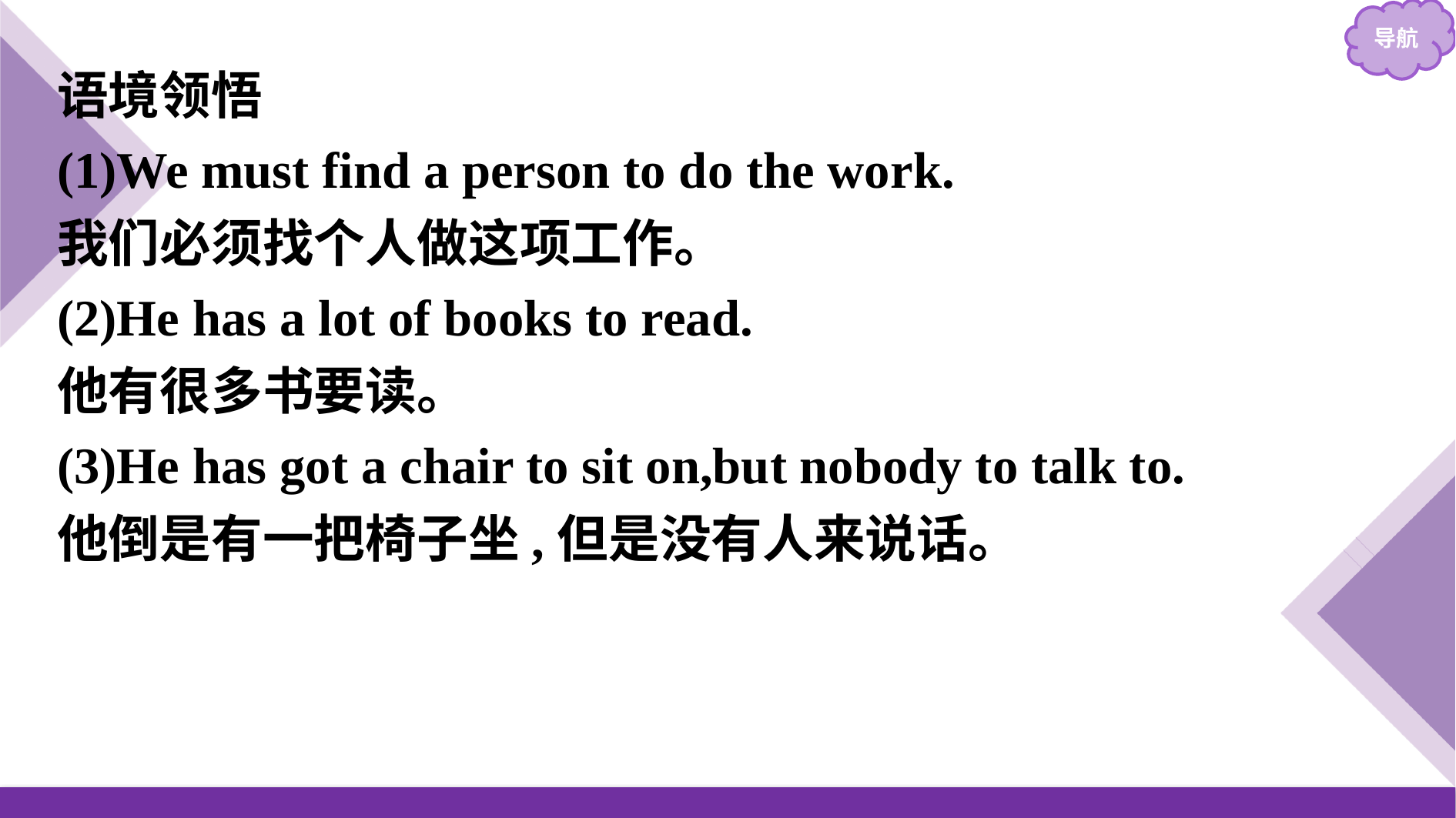

语境领悟
(1)We must find a person to do the work.
我们必须找个人做这项工作。
(2)He has a lot of books to read.
他有很多书要读。
(3)He has got a chair to sit on,but nobody to talk to.
他倒是有一把椅子坐,但是没有人来说话。